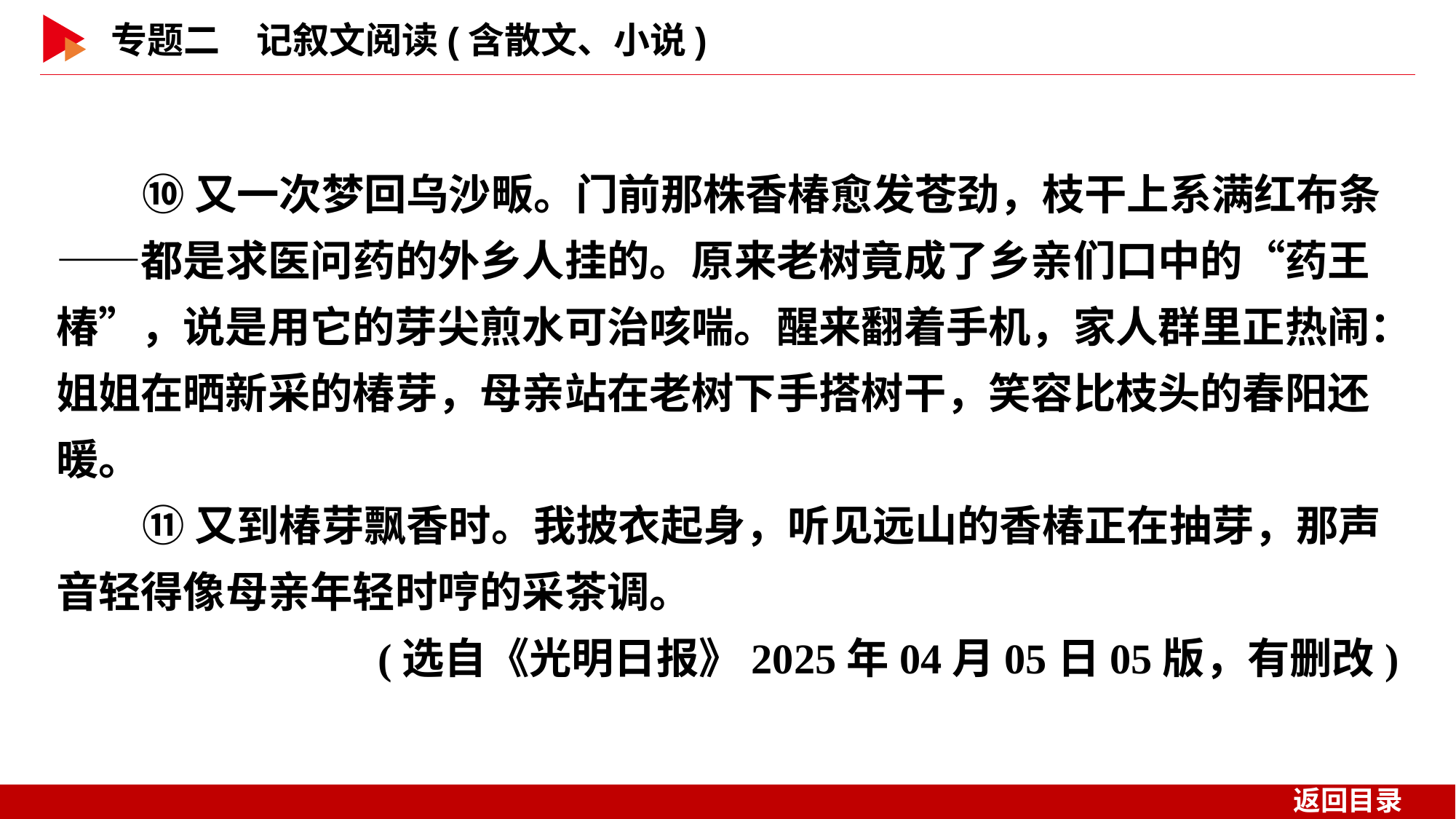

⑩又一次梦回乌沙畈。门前那株香椿愈发苍劲，枝干上系满红布条——都是求医问药的外乡人挂的。原来老树竟成了乡亲们口中的“药王椿”，说是用它的芽尖煎水可治咳喘。醒来翻着手机，家人群里正热闹：姐姐在晒新采的椿芽，母亲站在老树下手搭树干，笑容比枝头的春阳还暖。
⑪又到椿芽飘香时。我披衣起身，听见远山的香椿正在抽芽，那声音轻得像母亲年轻时哼的采茶调。
(选自《光明日报》2025年04月05日05版，有删改)